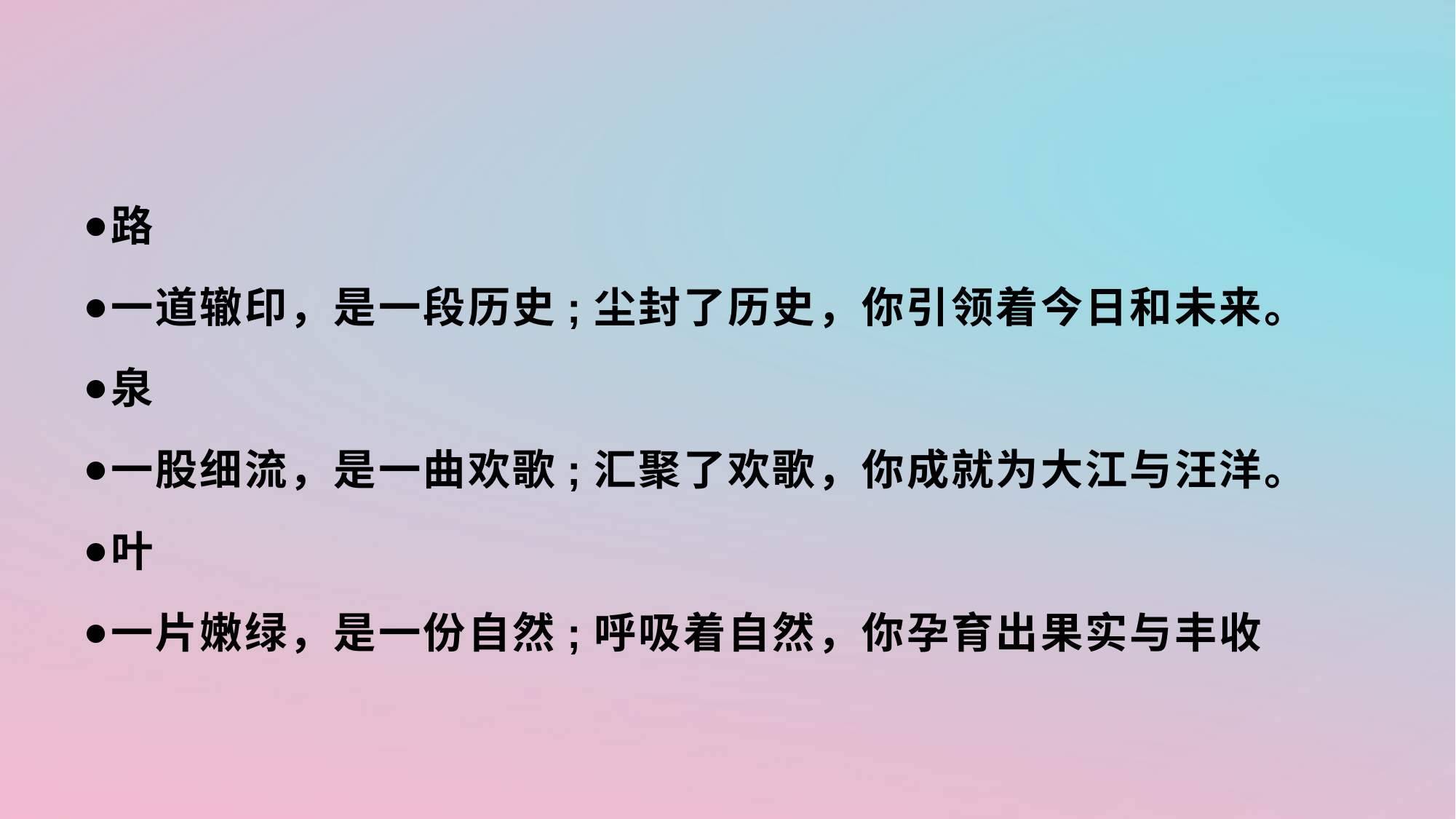

#
路
一道辙印，是一段历史;尘封了历史，你引领着今日和未来。
泉
一股细流，是一曲欢歌;汇聚了欢歌，你成就为大江与汪洋。
叶
一片嫩绿，是一份自然;呼吸着自然，你孕育出果实与丰收